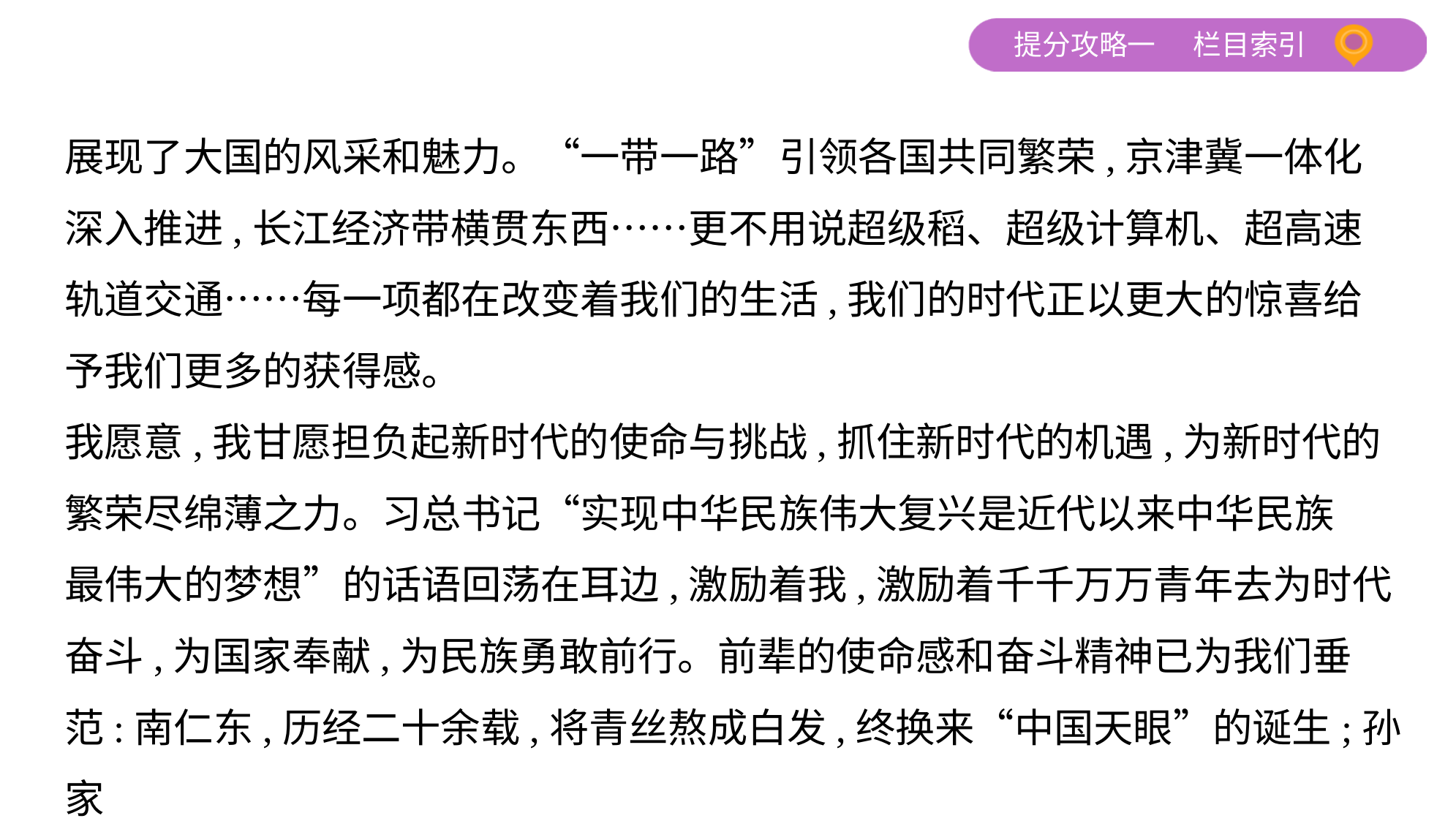

展现了大国的风采和魅力。“一带一路”引领各国共同繁荣,京津冀一体化
深入推进,长江经济带横贯东西……更不用说超级稻、超级计算机、超高速
轨道交通……每一项都在改变着我们的生活,我们的时代正以更大的惊喜给
予我们更多的获得感。
我愿意,我甘愿担负起新时代的使命与挑战,抓住新时代的机遇,为新时代的
繁荣尽绵薄之力。习总书记“实现中华民族伟大复兴是近代以来中华民族
最伟大的梦想”的话语回荡在耳边,激励着我,激励着千千万万青年去为时代
奋斗,为国家奉献,为民族勇敢前行。前辈的使命感和奋斗精神已为我们垂
范:南仁东,历经二十余载,将青丝熬成白发,终换来“中国天眼”的诞生;孙家